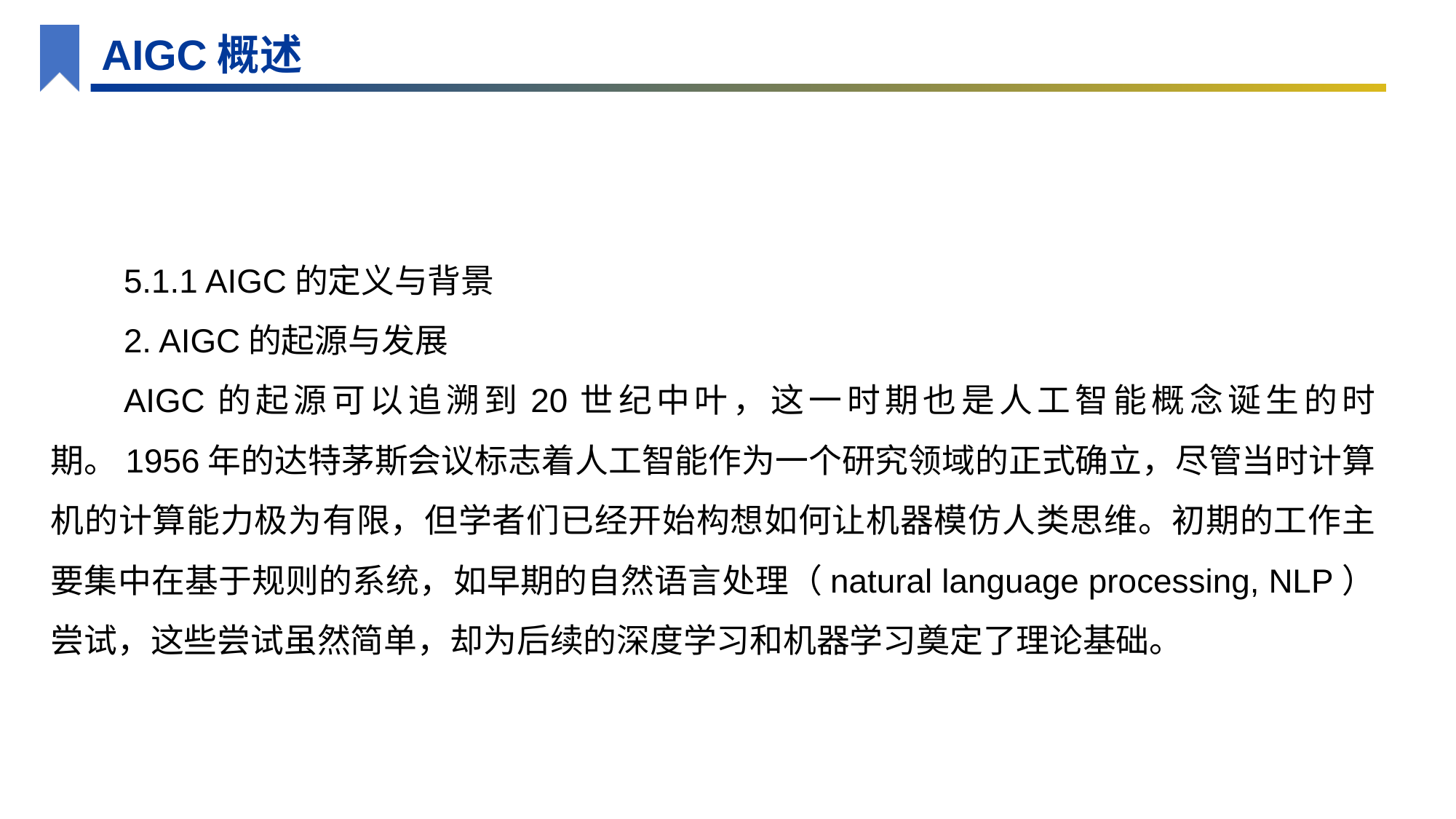

AIGC概述
5.1.1 AIGC的定义与背景
2. AIGC的起源与发展
AIGC的起源可以追溯到20世纪中叶，这一时期也是人工智能概念诞生的时期。1956年的达特茅斯会议标志着人工智能作为一个研究领域的正式确立，尽管当时计算机的计算能力极为有限，但学者们已经开始构想如何让机器模仿人类思维。初期的工作主要集中在基于规则的系统，如早期的自然语言处理（natural language processing, NLP）尝试，这些尝试虽然简单，却为后续的深度学习和机器学习奠定了理论基础。